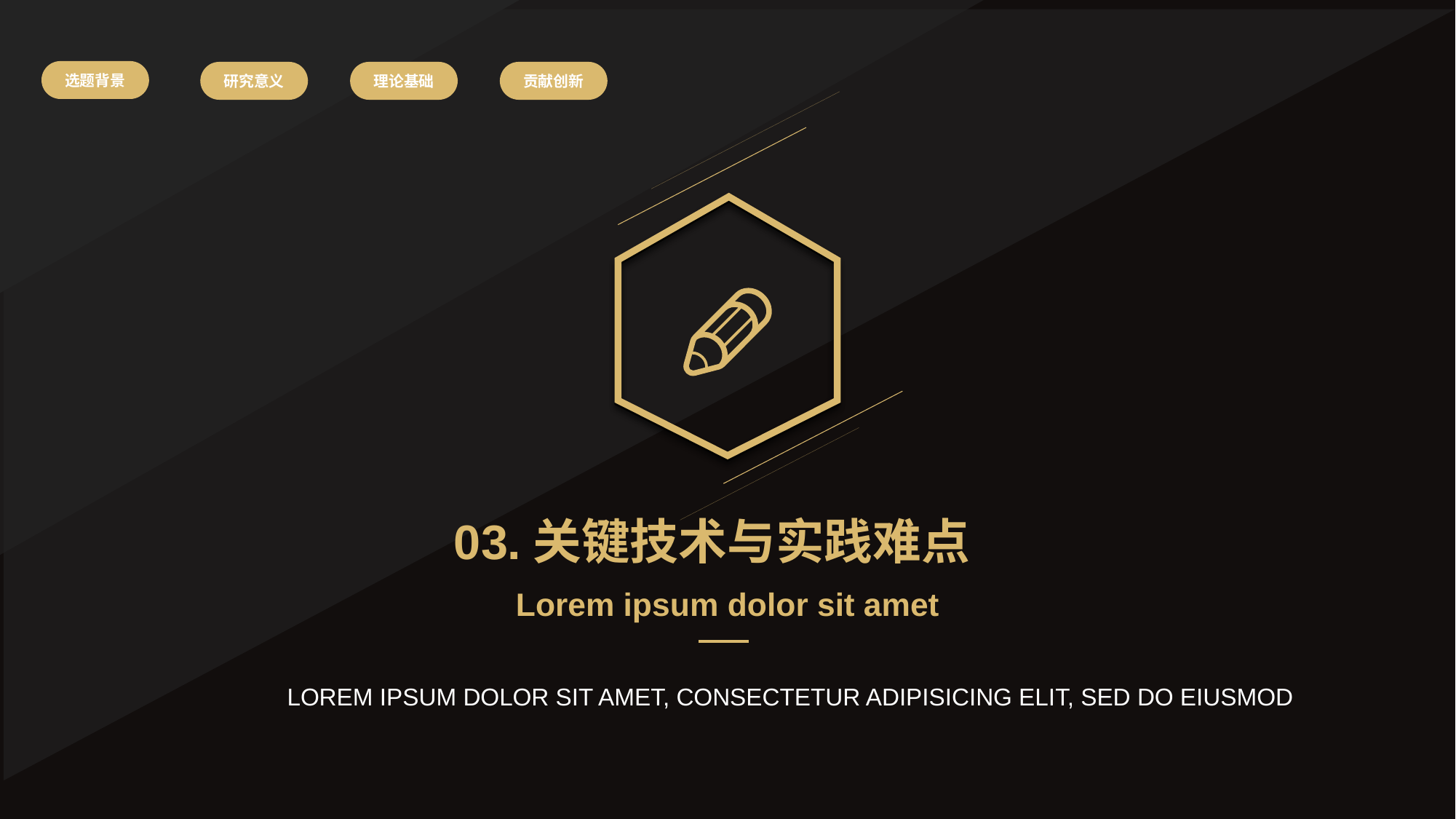

选题背景
研究意义
理论基础
贡献创新

03.关键技术与实践难点
Lorem ipsum dolor sit amet
LOREM IPSUM DOLOR SIT AMET, CONSECTETUR ADIPISICING ELIT, SED DO EIUSMOD